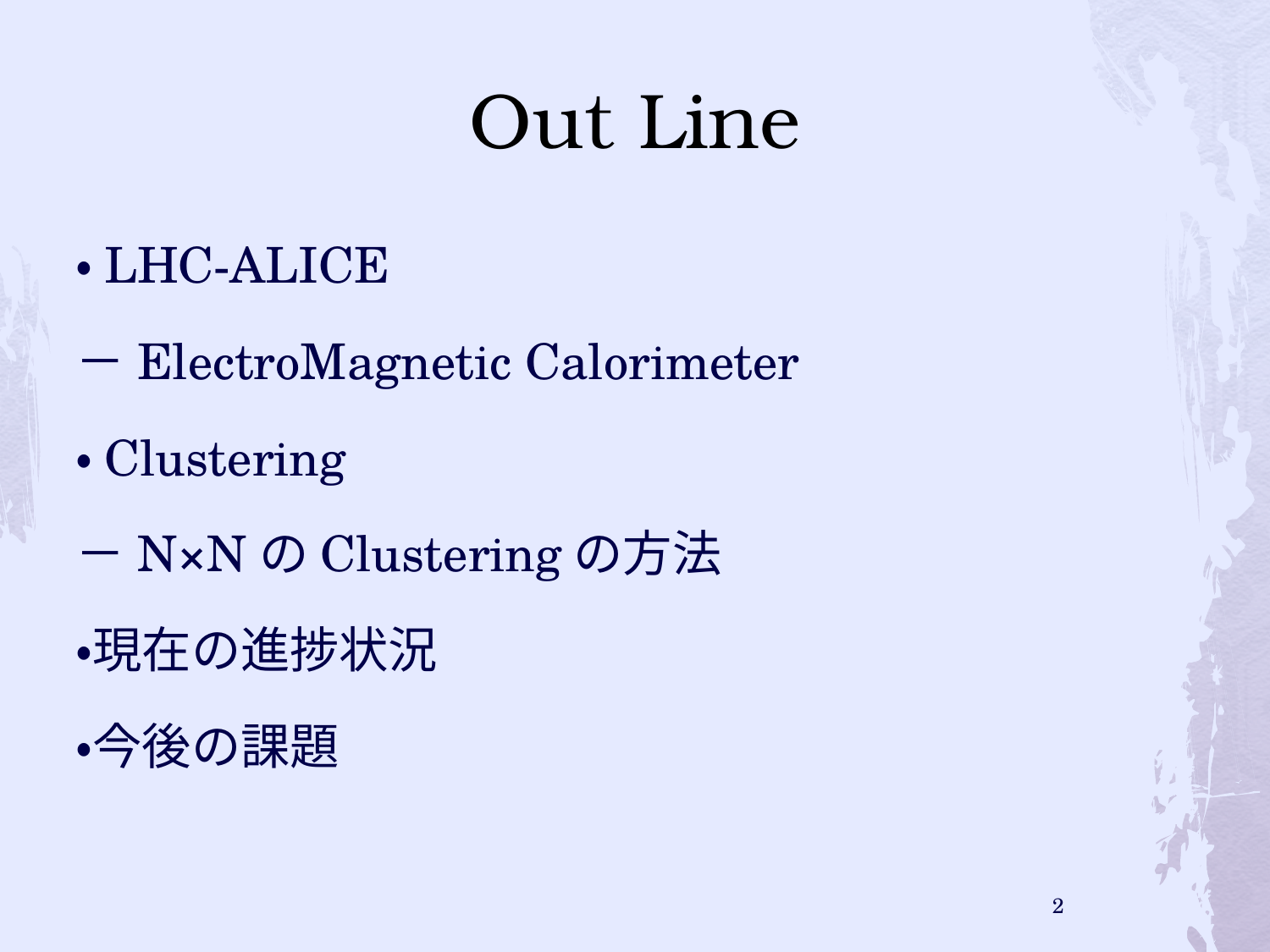

# Out Line
・LHC-ALICE

－ElectroMagnetic Calorimeter

・Clustering

－N×NのClusteringの方法

・現在の進捗状況

・今後の課題
2